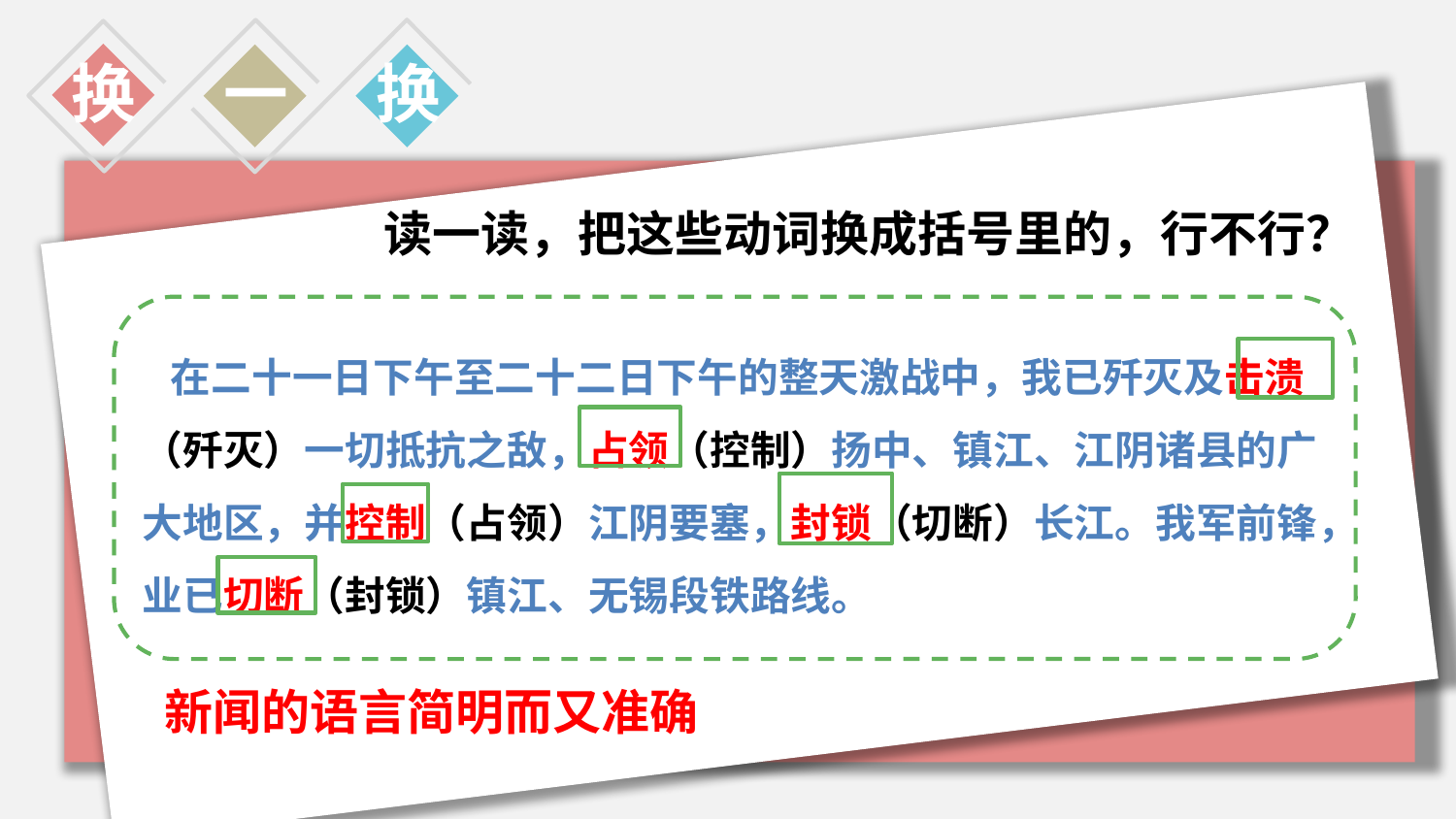

换
一
换
读一读，把这些动词换成括号里的，行不行？

  在二十一日下午至二十二日下午的整天激战中，我已歼灭及击溃（歼灭）一切抵抗之敌，占领（控制）扬中、镇江、江阴诸县的广大地区，并控制（占领）江阴要塞，封锁（切断）长江。我军前锋，业已切断（封锁）镇江、无锡段铁路线。

新闻的语言简明而又准确